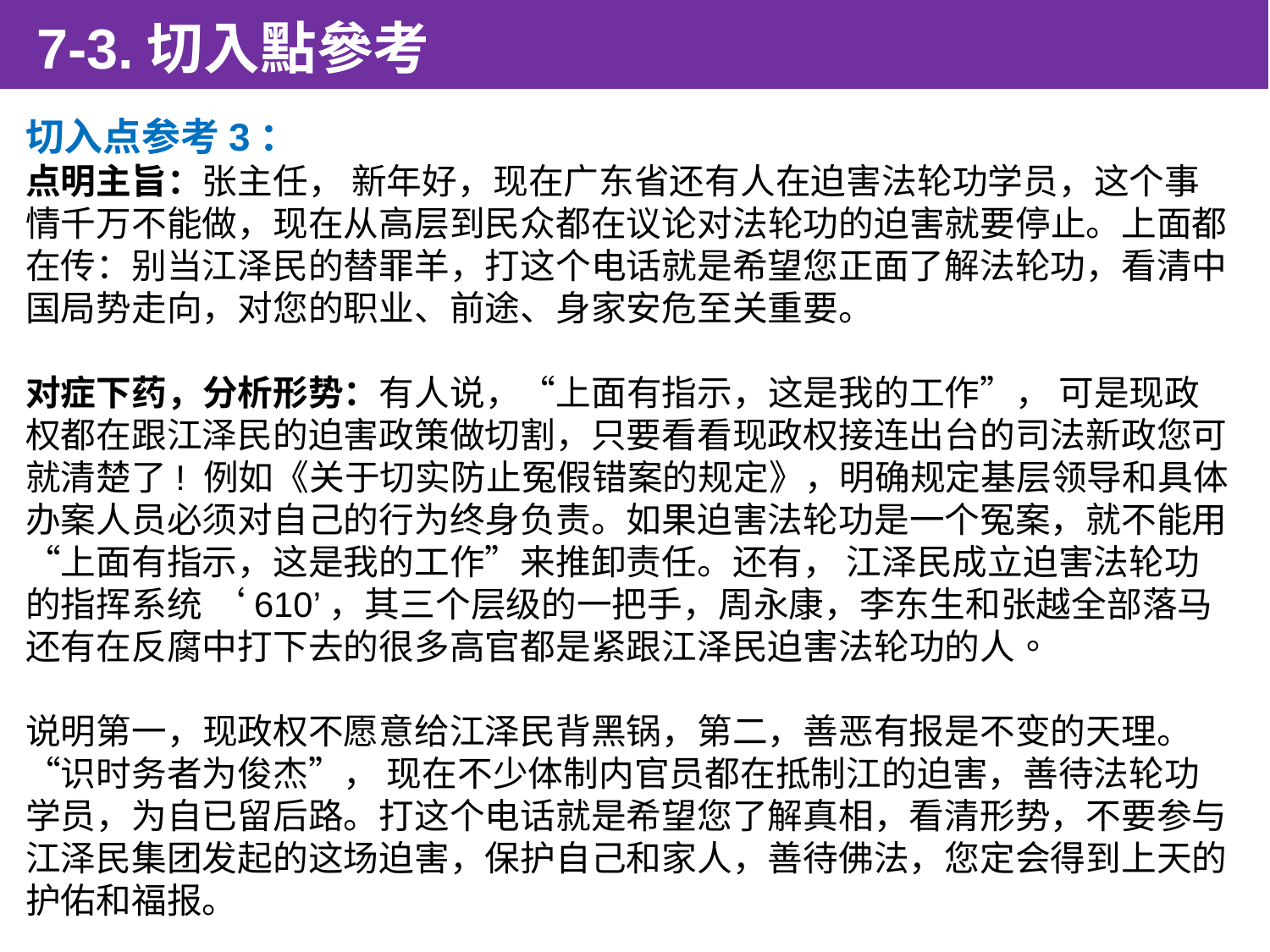

7-3.切入點參考
切入点参考3：
点明主旨：张主任， 新年好，现在广东省还有人在迫害法轮功学员，这个事情千万不能做，现在从高层到民众都在议论对法轮功的迫害就要停止。上面都在传：别当江泽民的替罪羊，打这个电话就是希望您正面了解法轮功，看清中国局势走向，对您的职业、前途、身家安危至关重要。

对症下药，分析形势：有人说，“上面有指示，这是我的工作”， 可是现政权都在跟江泽民的迫害政策做切割，只要看看现政权接连出台的司法新政您可就清楚了! 例如《关于切实防止冤假错案的规定》，明确规定基层领导和具体办案人员必须对自己的行为终身负责。如果迫害法轮功是一个冤案，就不能用“上面有指示，这是我的工作”来推卸责任。还有， 江泽民成立迫害法轮功的指挥系统 ‘610’，其三个层级的一把手，周永康，李东生和张越全部落马
还有在反腐中打下去的很多高官都是紧跟江泽民迫害法轮功的人。

说明第一，现政权不愿意给江泽民背黑锅，第二，善恶有报是不变的天理。“识时务者为俊杰”， 现在不少体制内官员都在抵制江的迫害，善待法轮功学员，为自已留后路。打这个电话就是希望您了解真相，看清形势，不要参与江泽民集团发起的这场迫害，保护自己和家人，善待佛法，您定会得到上天的护佑和福报。